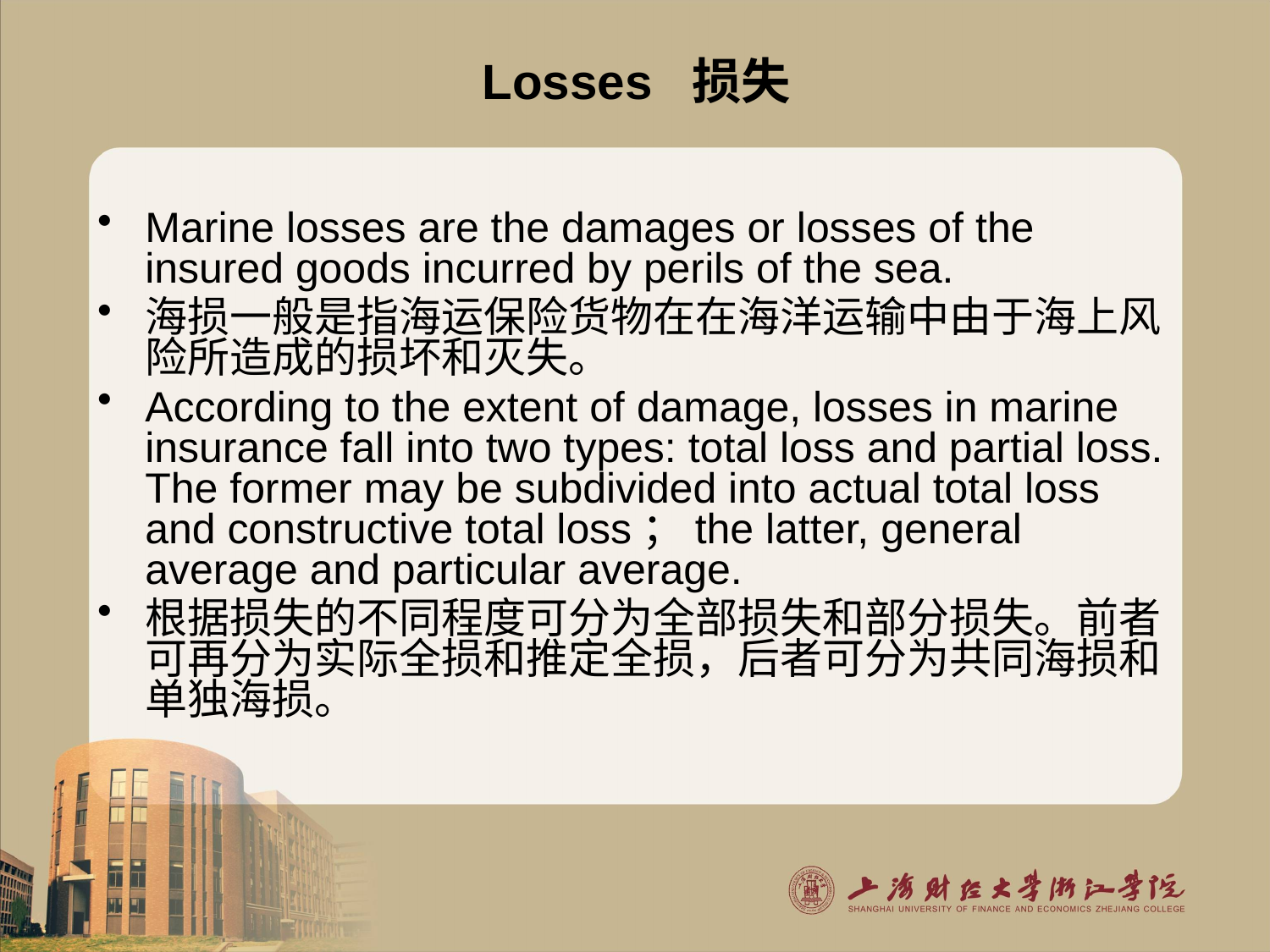

# Losses  损失

Marine losses are the damages or losses of the insured goods incurred by perils of the sea.
海损一般是指海运保险货物在在海洋运输中由于海上风险所造成的损坏和灭失。
According to the extent of damage, losses in marine insurance fall into two types: total loss and partial loss. The former may be subdivided into actual total loss and constructive total loss；the latter, general average and particular average.
根据损失的不同程度可分为全部损失和部分损失。前者可再分为实际全损和推定全损，后者可分为共同海损和单独海损。